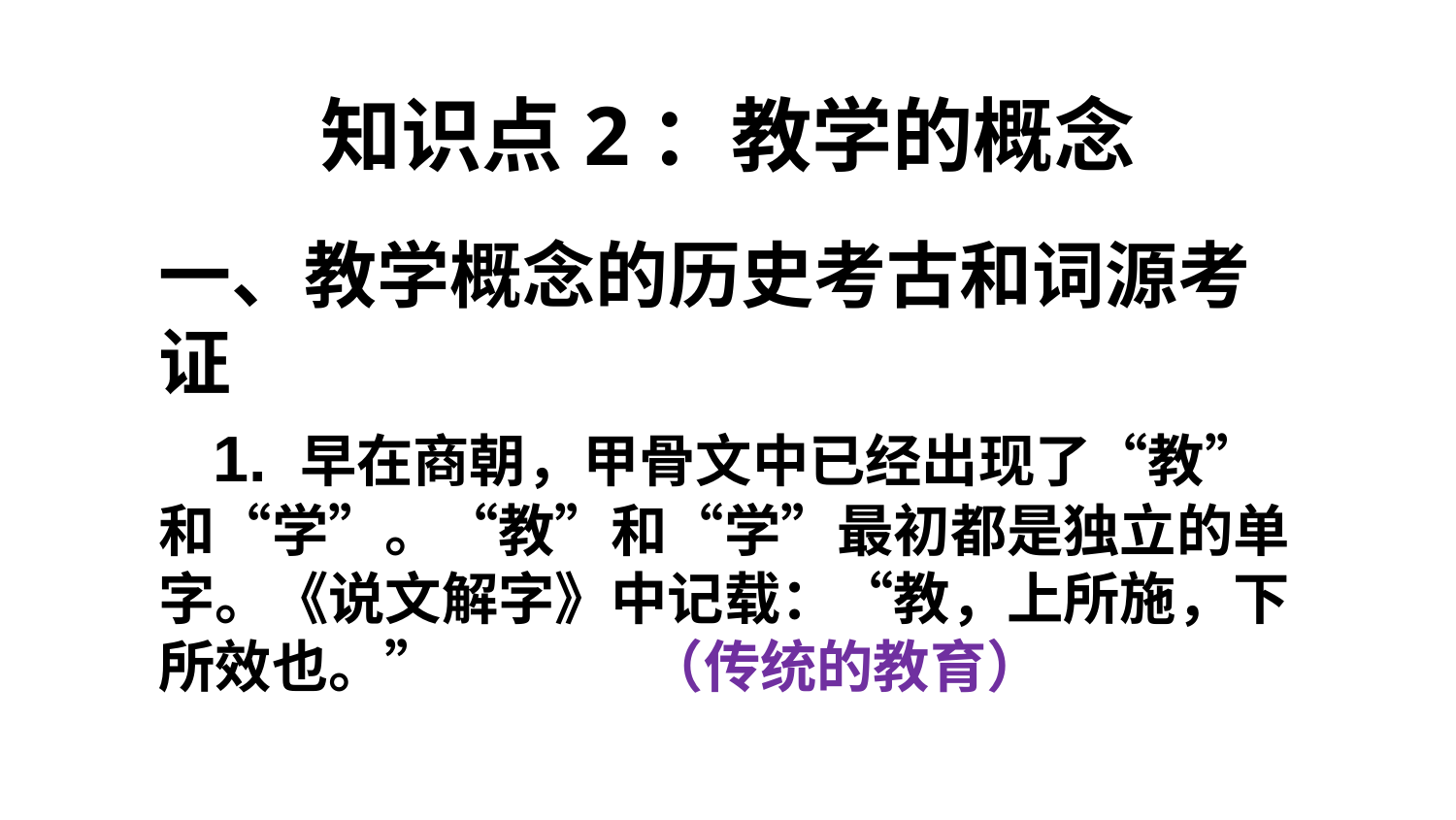

# 知识点2：教学的概念
一、教学概念的历史考古和词源考证
   1. 早在商朝，甲骨文中已经出现了“教”和“学”。“教”和“学”最初都是独立的单字。《说文解字》中记载：“教，上所施，下所效也。”                （传统的教育）